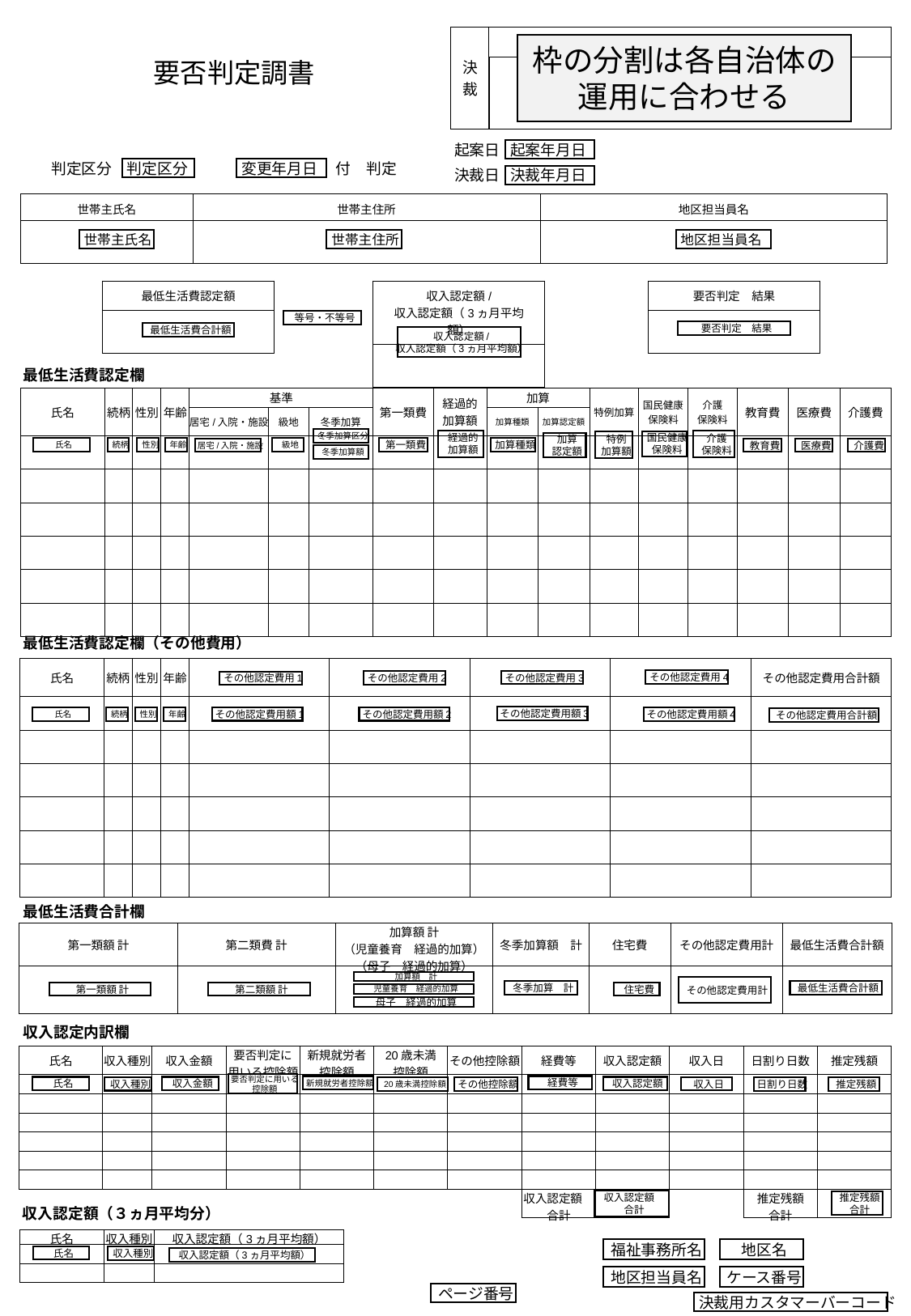

| 決裁 |  |
| --- | --- |
|  |  |
枠の分割は各自治体の運用に合わせる
要否判定調書
起案日
起案年月日
判定区分
判定区分
変更年月日
付　判定
決裁日
決裁年月日
| 世帯主氏名 | 世帯主住所 | 地区担当員名 |
| --- | --- | --- |
|  |  |  |
世帯主氏名
世帯主住所
地区担当員名
| 最低生活費認定額 |
| --- |
|  |
| 収入認定額/ 収入認定額（3ヵ月平均額） |
| --- |
|  |
| 要否判定　結果 |
| --- |
|  |
等号・不等号
要否判定　結果
最低生活費合計額
収入認定額/
収入認定額（3ヵ月平均額）
最低生活費認定欄
| 氏名 | 続柄 | 性別 | 年齢 | 基準 |  |  | 第一類費 | 経過的 加算額 | 加算 |  | 特例加算 | 国民健康保険料 | 介護 保険料 | 教育費 | 医療費 | 介護費 |
| --- | --- | --- | --- | --- | --- | --- | --- | --- | --- | --- | --- | --- | --- | --- | --- | --- |
|  |  |  |  | 居宅/入院・施設 | 級地 | 冬季加算 |  |  | 加算種類 | 加算認定額 |  |  |  | 教育費 | 医療費 | 介護費 |
|  |  |  |  |  |  |  |  |  |  |  |  |  |  |  |  |  |
|  |  |  |  |  |  |  |  |  |  |  |  |  |  |  |  |  |
|  |  |  |  |  |  |  |  |  |  |  |  |  |  |  |  |  |
|  |  |  |  |  |  |  |  |  |  |  |  |  |  |  |  |  |
|  |  |  |  |  |  |  |  |  |  |  |  |  |  |  |  |  |
|  |  |  |  |  |  |  |  |  |  |  |  |  |  |  |  |  |
冬季加算区分
経過的
加算額
介護
保険料
国民健康
保険料
特例
加算額
加算
認定額
性別
年齢
級地
第一類費
加算種類
氏名
続柄
教育費
医療費
介護費
居宅/入院・施設
冬季加算額
最低生活費認定欄（その他費用）
| 氏名 | 続柄 | 性別 | 年齢 |  |  |  |  | その他認定費用合計額 |
| --- | --- | --- | --- | --- | --- | --- | --- | --- |
|  |  |  |  |  |  |  |  |  |
|  |  |  |  |  |  |  |  |  |
|  |  |  |  |  |  |  |  |  |
|  |  |  |  |  |  |  |  |  |
|  |  |  |  |  |  |  |  |  |
|  |  |  |  |  |  |  |  |  |
その他認定費用4
その他認定費用3
その他認定費用2
その他認定費用1
その他認定費用額3
その他認定費用額1
その他認定費用額2
性別
年齢
その他認定費用額4
氏名
続柄
その他認定費用合計額
最低生活費合計欄
| 第一類額 計 | 第二類費 計 | 加算額 計 （児童養育　経過的加算） （母子　経過的加算） | 冬季加算額　計 | 住宅費 | その他認定費用計 | 最低生活費合計額 |
| --- | --- | --- | --- | --- | --- | --- |
|  |  |  |  |  |  |  |
加算額　計
その他認定費用計
冬季加算　計
最低生活費合計額
第一類額 計
第二類額 計
住宅費
児童養育　経過的加算
母子　経過的加算
収入認定内訳欄
| 氏名 | 収入種別 | 収入金額 | 要否判定に 用いる控除額 | 新規就労者 控除額 | 20歳未満 控除額 | その他控除額 | 経費等 | 収入認定額 | 収入日 | 日割り日数 | 推定残額 |
| --- | --- | --- | --- | --- | --- | --- | --- | --- | --- | --- | --- |
|  |  |  |  |  |  |  |  |  |  |  |  |
|  |  |  |  |  |  |  |  |  |  |  |  |
|  |  |  |  |  |  |  |  |  |  |  |  |
|  |  |  |  |  |  |  |  |  |  |  |  |
|  |  |  |  |  |  |  |  |  |  |  |  |
|  |  |  |  |  |  |  |  |  |  |  |  |
|  |  |  |  |  |  |  | 収入認定額　合計 |  |  | 推定残額 合計 |  |
要否判定に用いる
控除額
新規就労者控除額
経費等
氏名
収入金額
収入認定額
収入日
収入種別
20歳未満控除額
その他控除額
日割り日数
推定残額
収入認定額
合計
推定残額
合計
収入認定額（３ヵ月平均分）
| 氏名 | 収入種別 | 収入認定額（3ヵ月平均額） |
| --- | --- | --- |
|  |  |  |
|  |  |  |
福祉事務所名
地区名
氏名
収入種別
収入認定額（3ヵ月平均額）
ケース番号
地区担当員名
ページ番号
決裁用カスタマーバーコード